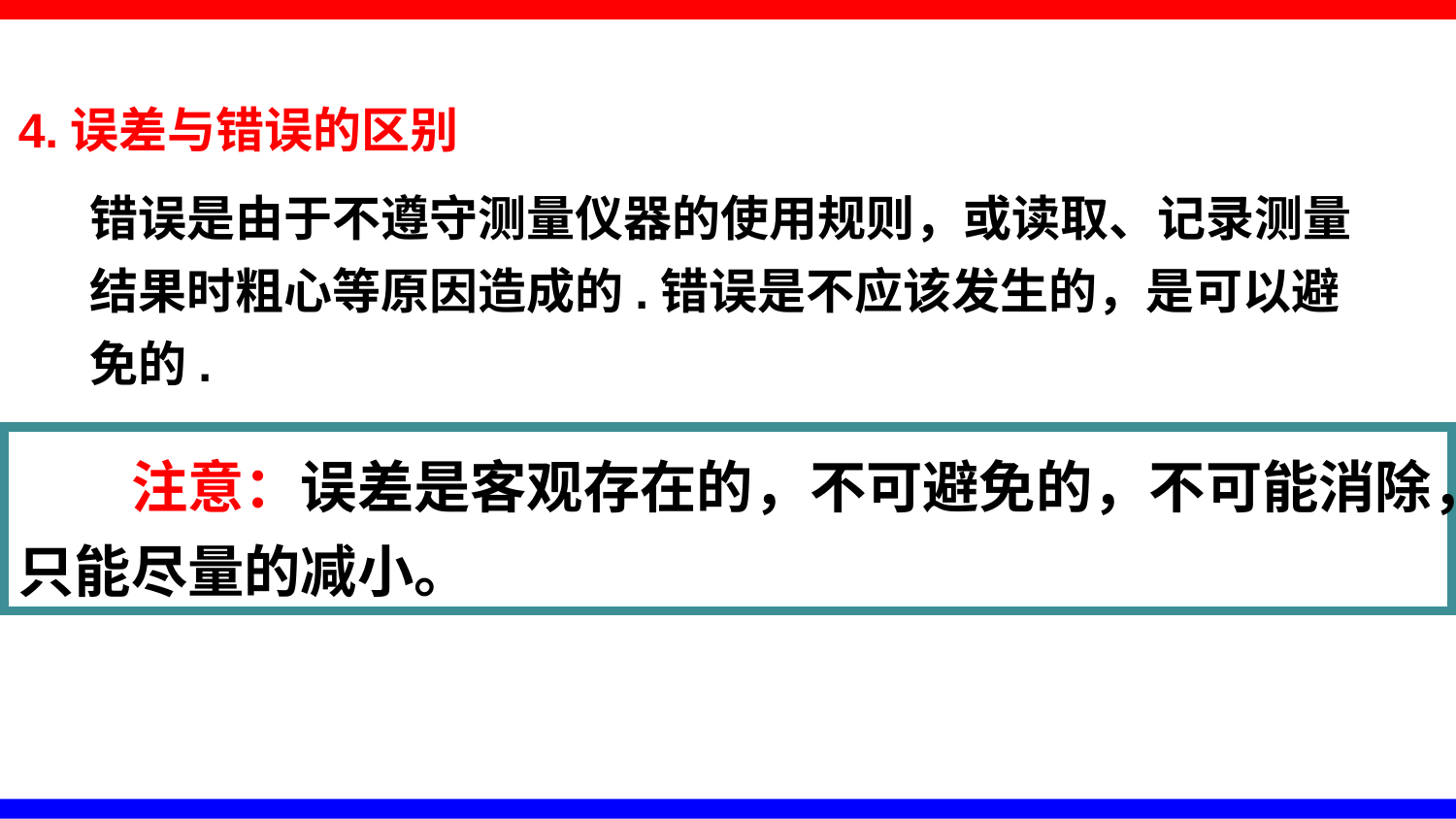

4.误差与错误的区别
错误是由于不遵守测量仪器的使用规则，或读取、记录测量结果时粗心等原因造成的.错误是不应该发生的，是可以避免的.
　　注意：误差是客观存在的，不可避免的，不可能消除，只能尽量的减小。